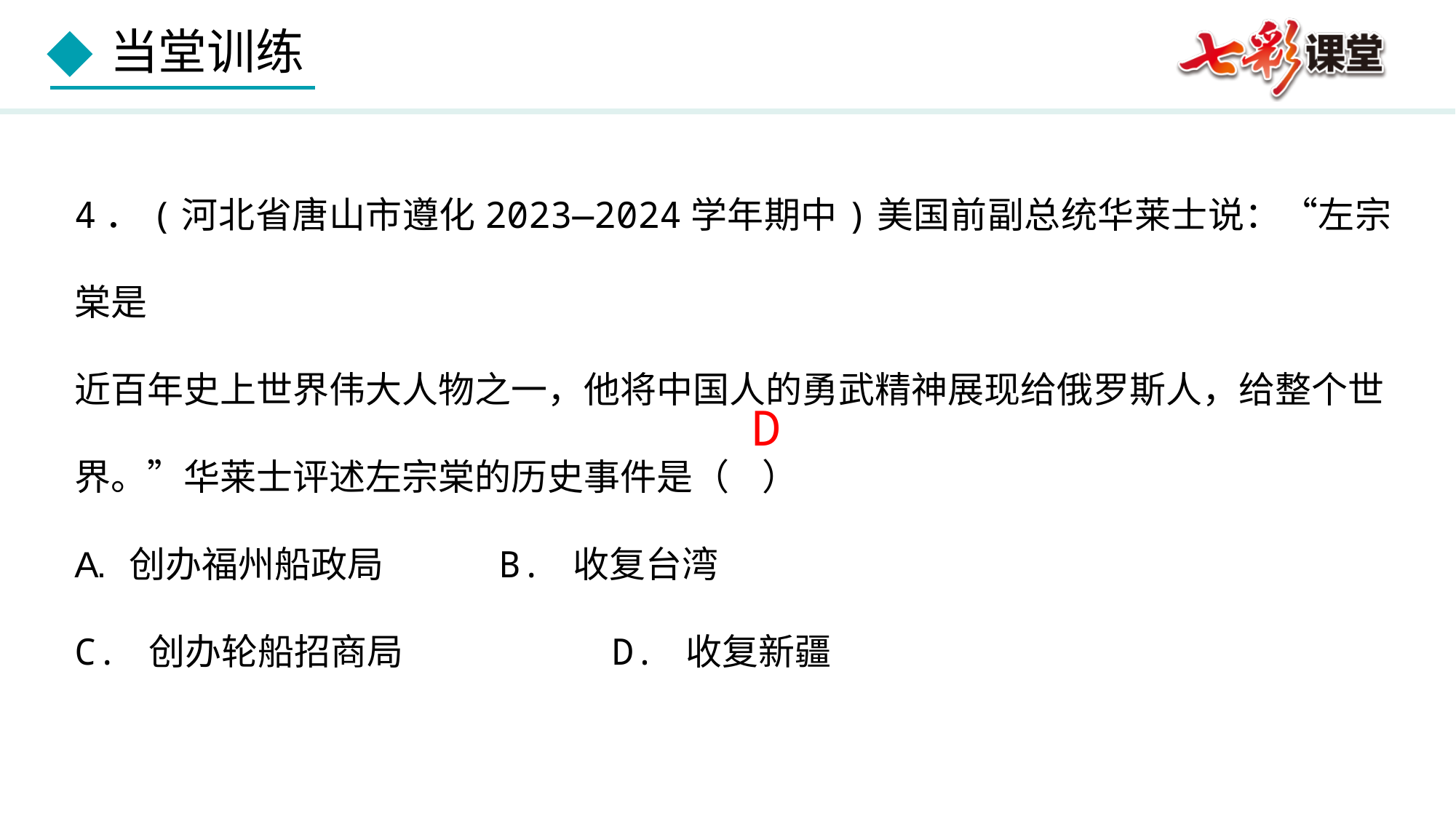

4．(河北省唐山市遵化2023—2024学年期中)美国前副总统华莱士说：“左宗棠是
近百年史上世界伟大人物之一，他将中国人的勇武精神展现给俄罗斯人，给整个世
界。”华莱士评述左宗棠的历史事件是（    ）
创办福州船政局             B. 收复台湾
C. 创办轮船招商局	  D. 收复新疆
D